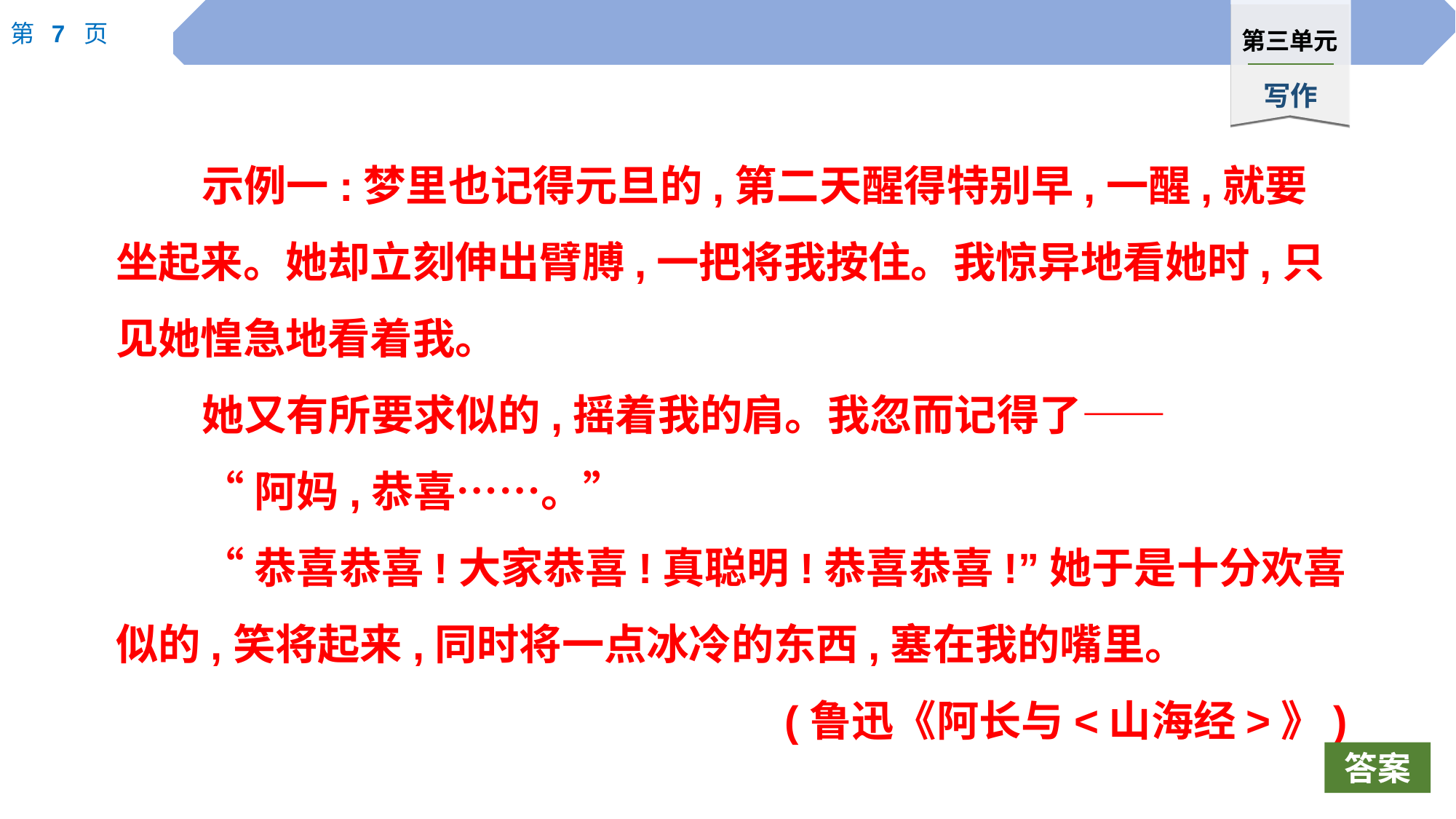

示例一:梦里也记得元旦的,第二天醒得特别早,一醒,就要坐起来。她却立刻伸出臂膊,一把将我按住。我惊异地看她时,只见她惶急地看着我。
她又有所要求似的,摇着我的肩。我忽而记得了——
“阿妈,恭喜……。”
“恭喜恭喜!大家恭喜!真聪明!恭喜恭喜!”她于是十分欢喜似的,笑将起来,同时将一点冰冷的东西,塞在我的嘴里。
(鲁迅《阿长与<山海经>》)
答案